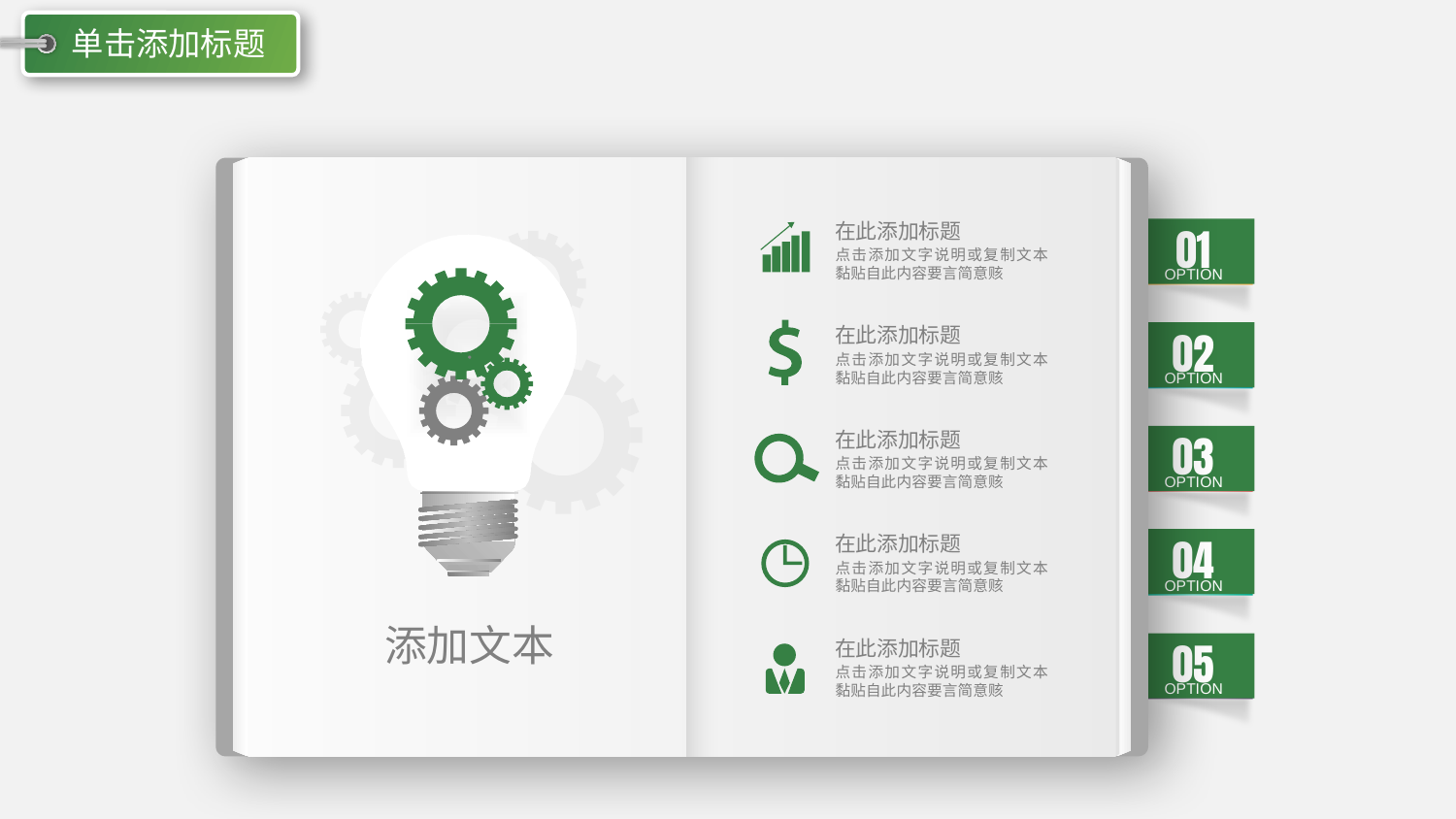

单击添加标题

在此添加标题
点击添加文字说明或复制文本黏贴自此内容要言简意赅
01
OPTION

在此添加标题
点击添加文字说明或复制文本黏贴自此内容要言简意赅

02
OPTION

在此添加标题
点击添加文字说明或复制文本黏贴自此内容要言简意赅
03
OPTION

在此添加标题
点击添加文字说明或复制文本黏贴自此内容要言简意赅
04
OPTION

添加文本
在此添加标题
点击添加文字说明或复制文本黏贴自此内容要言简意赅
05
OPTION